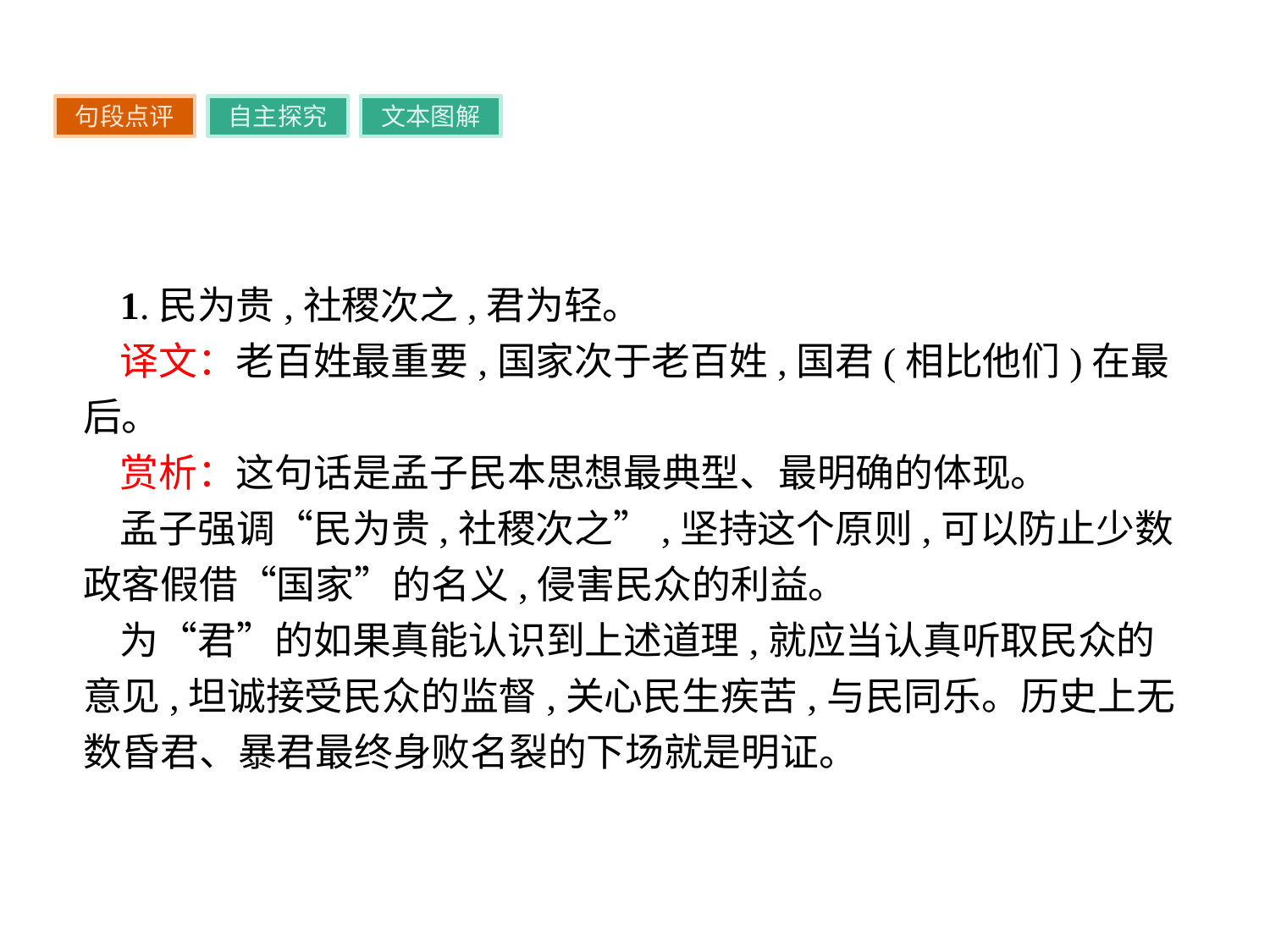

句段点评
自主探究
文本图解
1.民为贵,社稷次之,君为轻。
译文：老百姓最重要,国家次于老百姓,国君(相比他们)在最后。
赏析：这句话是孟子民本思想最典型、最明确的体现。
孟子强调“民为贵,社稷次之”,坚持这个原则,可以防止少数政客假借“国家”的名义,侵害民众的利益。
为“君”的如果真能认识到上述道理,就应当认真听取民众的意见,坦诚接受民众的监督,关心民生疾苦,与民同乐。历史上无数昏君、暴君最终身败名裂的下场就是明证。